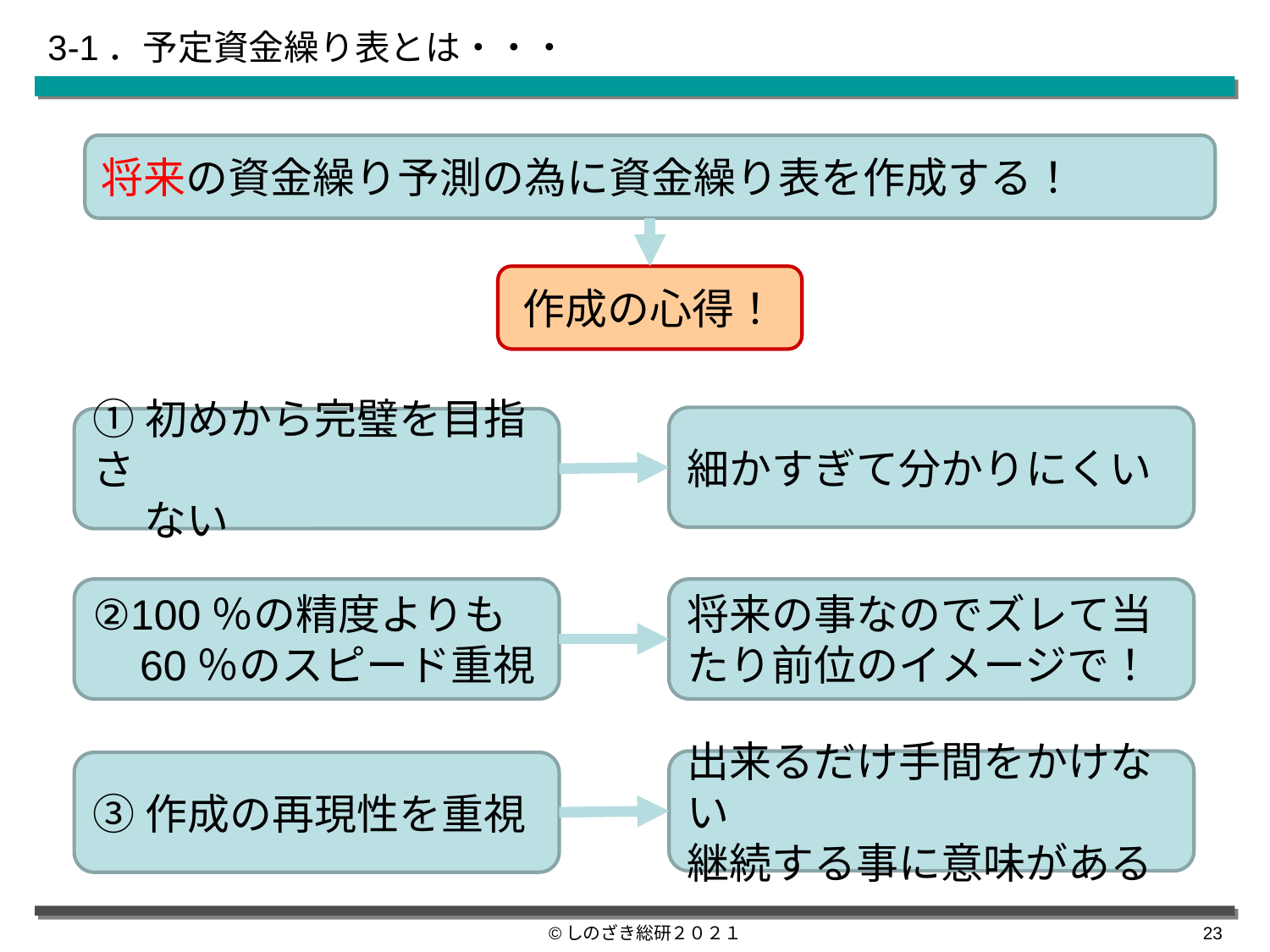

# 3-1．予定資金繰り表とは・・・
将来の資金繰り予測の為に資金繰り表を作成する！
作成の心得！
細かすぎて分かりにくい
①初めから完璧を目指さ
　 ない
②100％の精度よりも
    60％のスピード重視
将来の事なのでズレて当たり前位のイメージで！
出来るだけ手間をかけない
継続する事に意味がある
③作成の再現性を重視
©しのざき総研２０２１
23